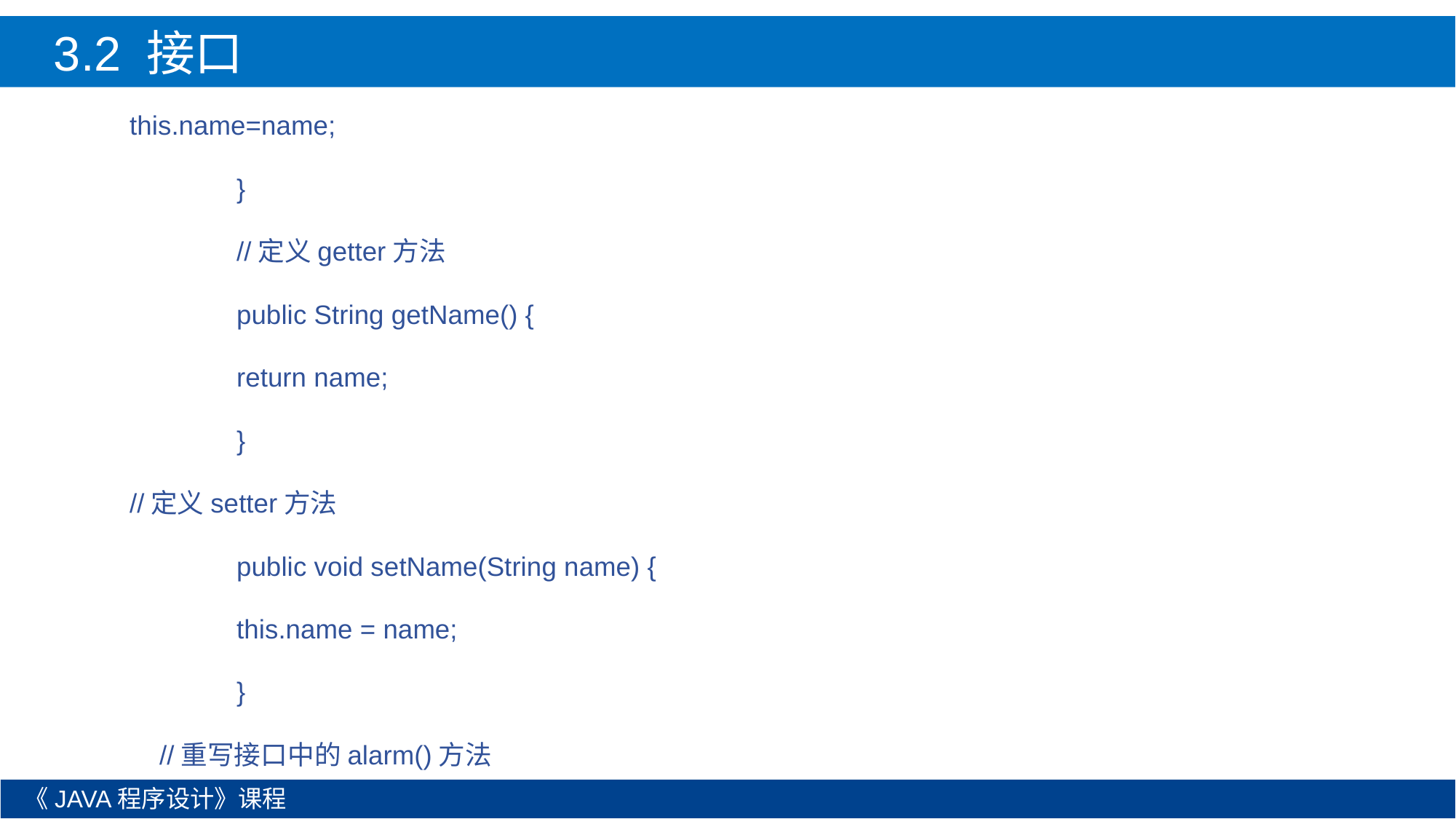

3.2 接口
this.name=name;
	}
	//定义getter方法
	public String getName() {
		return name;
	}
//定义setter方法
	public void setName(String name) {
		this.name = name;
	}
    //重写接口中的alarm()方法
《JAVA程序设计》课程